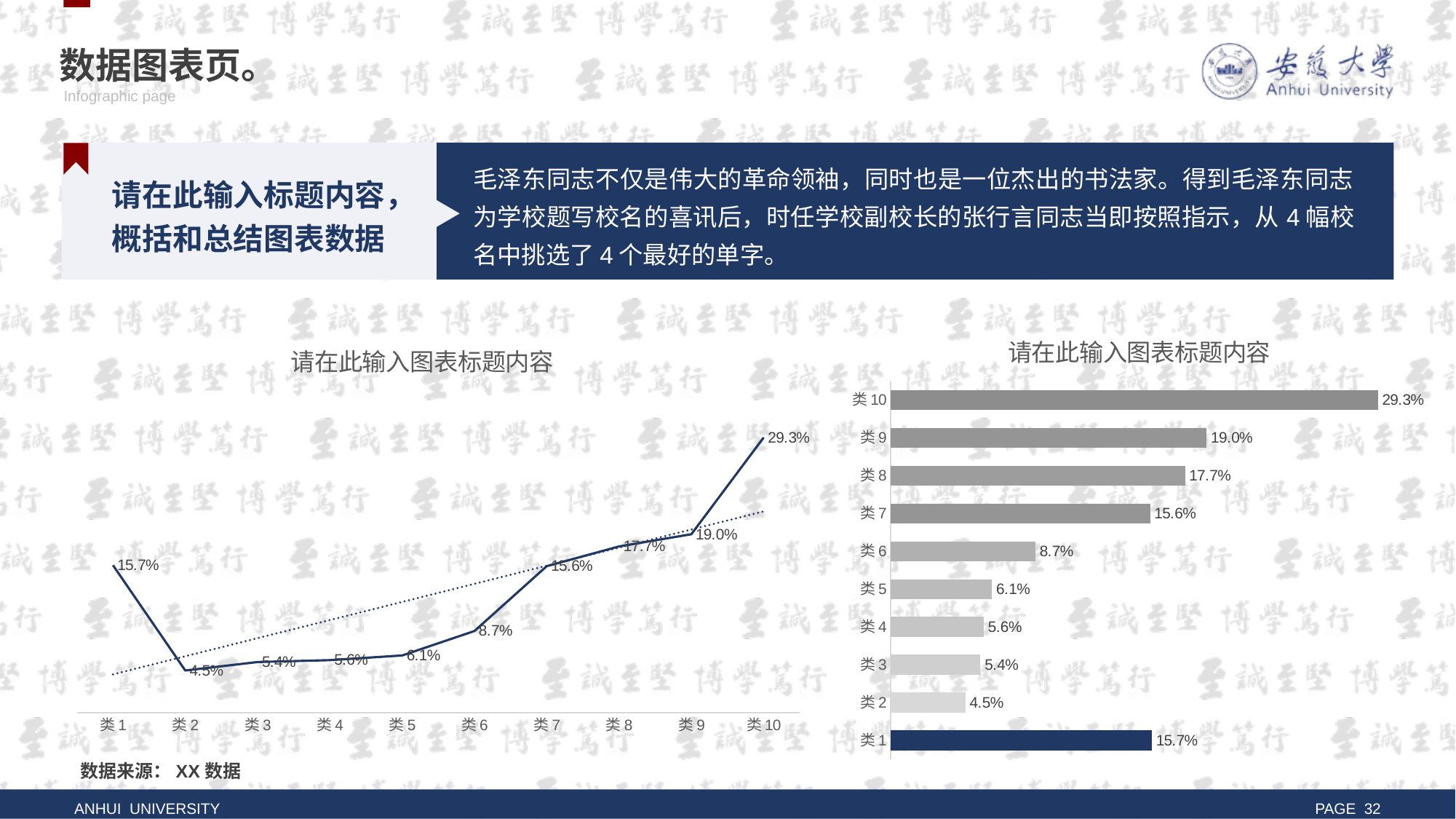

数据图表页。
Infographic page

毛泽东同志不仅是伟大的革命领袖，同时也是一位杰出的书法家。得到毛泽东同志为学校题写校名的喜讯后，时任学校副校长的张行言同志当即按照指示，从4幅校名中挑选了4个最好的单字。
请在此输入标题内容，概括和总结图表数据

### Chart: 请在此输入图表标题内容

| Category | Series 1 |
|---|---|
| 类1 | 0.157 |
| 类2 | 0.045 |
| 类3 | 0.054 |
| 类4 | 0.056 |
| 类5 | 0.061 |
| 类6 | 0.087 |
| 类7 | 0.156 |
| 类8 | 0.177 |
| 类9 | 0.19 |
| 类10 | 0.293 |

### Chart: 请在此输入图表标题内容

| Category | Series 1 |
|---|---|
| 类1 | 0.157 |
| 类2 | 0.045 |
| 类3 | 0.054 |
| 类4 | 0.056 |
| 类5 | 0.061 |
| 类6 | 0.087 |
| 类7 | 0.156 |
| 类8 | 0.177 |
| 类9 | 0.19 |
| 类10 | 0.293 |
数据来源：XX数据
ANHUI  UNIVERSITY
PAGE  32